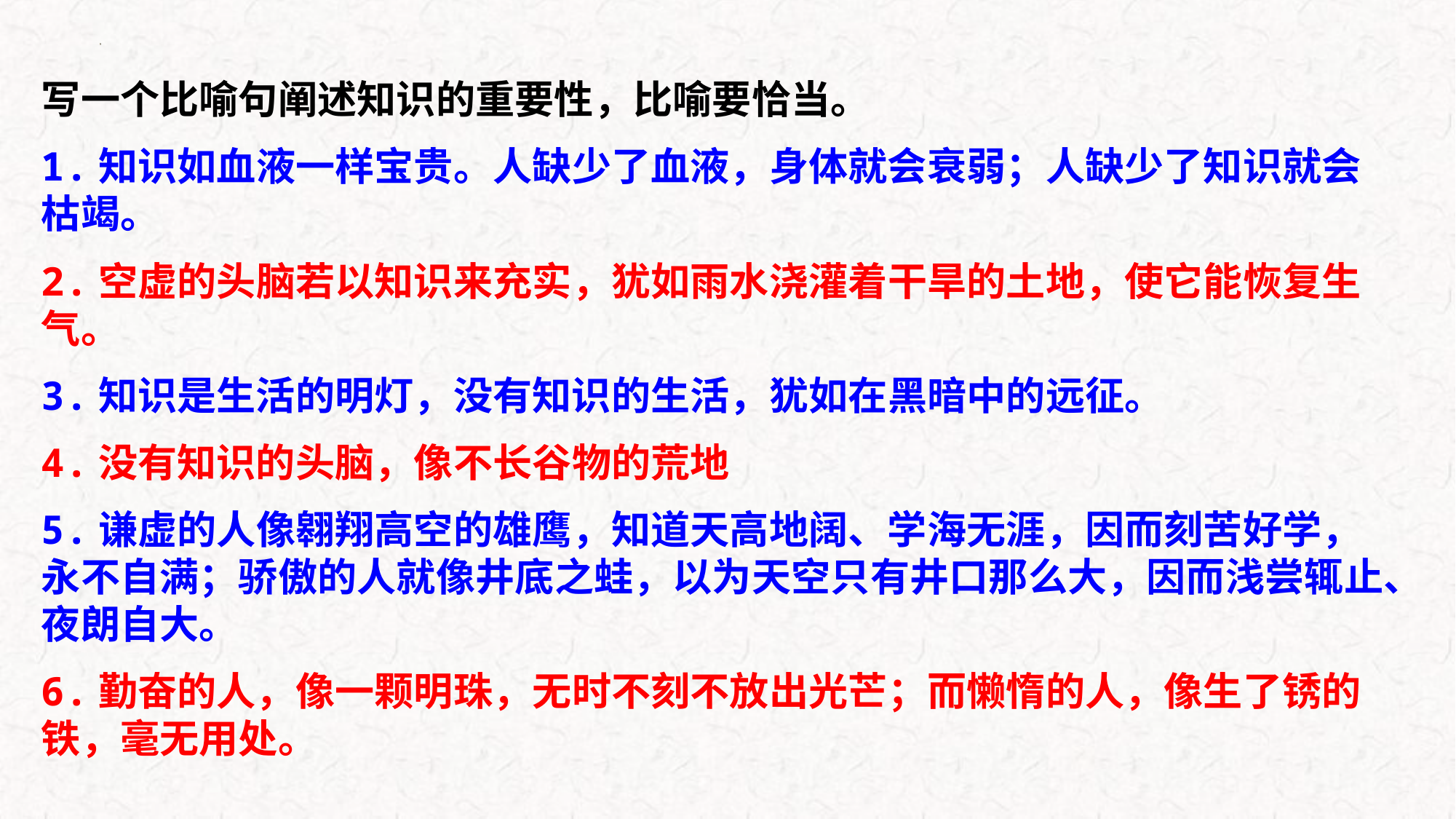

写一个比喻句阐述知识的重要性，比喻要恰当。
1.知识如血液一样宝贵。人缺少了血液，身体就会衰弱；人缺少了知识就会枯竭。
2.空虚的头脑若以知识来充实，犹如雨水浇灌着干旱的土地，使它能恢复生气。
3.知识是生活的明灯，没有知识的生活，犹如在黑暗中的远征。
4.没有知识的头脑，像不长谷物的荒地
5.谦虚的人像翱翔高空的雄鹰，知道天高地阔、学海无涯，因而刻苦好学，永不自满；骄傲的人就像井底之蛙，以为天空只有井口那么大，因而浅尝辄止、夜朗自大。
6.勤奋的人，像一颗明珠，无时不刻不放出光芒；而懒惰的人，像生了锈的铁，毫无用处。